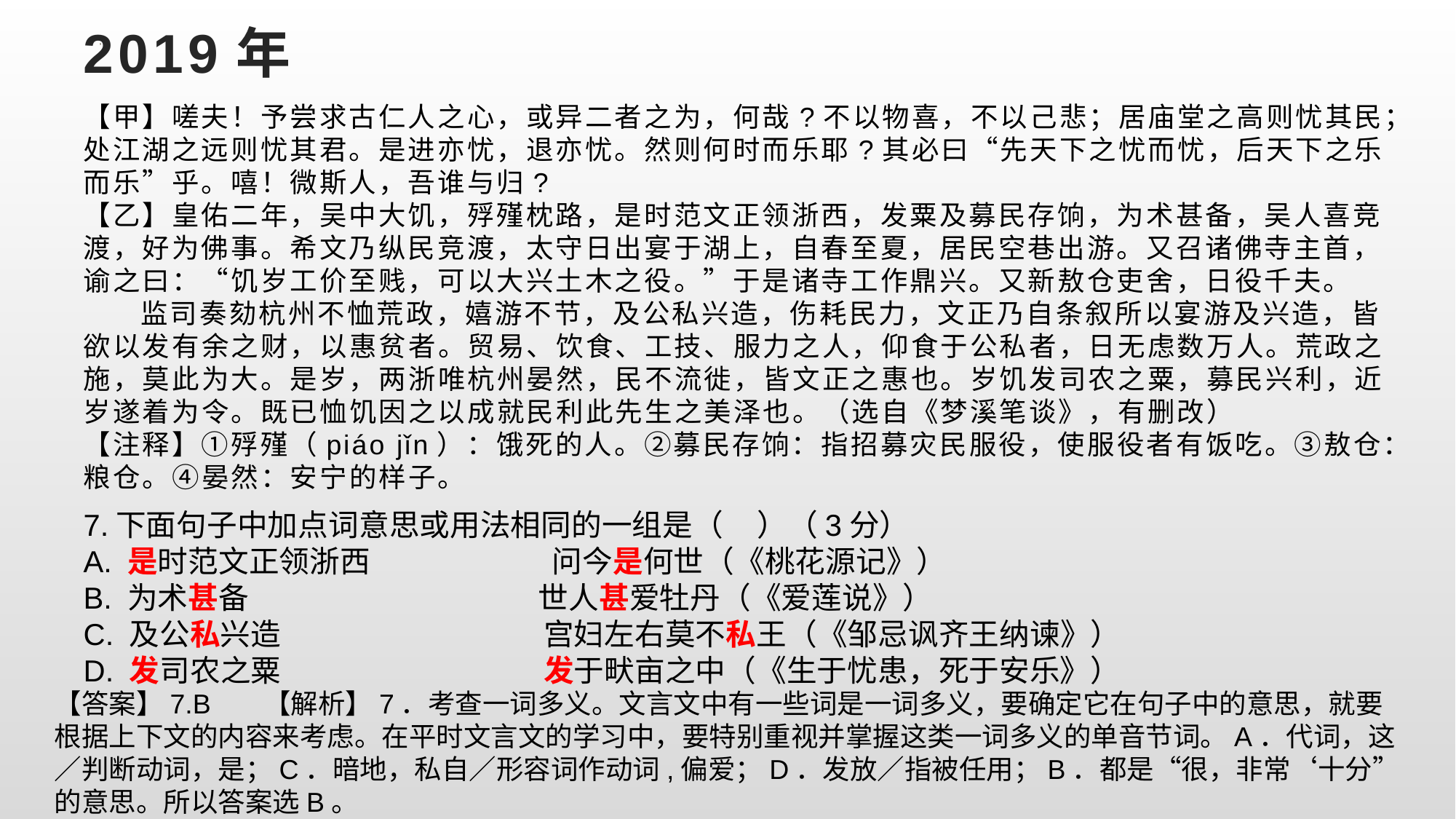

# 2019年
【甲】嗟夫！予尝求古仁人之心，或异二者之为，何哉?不以物喜，不以己悲；居庙堂之高则忧其民；处江湖之远则忧其君。是进亦忧，退亦忧。然则何时而乐耶?其必曰“先天下之忧而忧，后天下之乐而乐”乎。嘻！微斯人，吾谁与归?
【乙】皇佑二年，吴中大饥，殍殣枕路，是时范文正领浙西，发粟及募民存饷，为术甚备，吴人喜竞渡，好为佛事。希文乃纵民竞渡，太守日出宴于湖上，自春至夏，居民空巷出游。又召诸佛寺主首，谕之曰：“饥岁工价至贱，可以大兴土木之役。”于是诸寺工作鼎兴。又新敖仓吏舍，日役千夫。
      监司奏劾杭州不恤荒政，嬉游不节，及公私兴造，伤耗民力，文正乃自条叙所以宴游及兴造，皆欲以发有余之财，以惠贫者。贸易、饮食、工技、服力之人，仰食于公私者，日无虑数万人。荒政之施，莫此为大。是岁，两浙唯杭州晏然，民不流徙，皆文正之惠也。岁饥发司农之粟，募民兴利，近岁遂着为令。既已恤饥因之以成就民利此先生之美泽也。（选自《梦溪笔谈》，有删改）
【注释】①殍殣（piáo jǐn）：饿死的人。②募民存饷：指招募灾民服役，使服役者有饭吃。③敖仓：粮仓。④晏然：安宁的样子。
7.下面句子中加点词意思或用法相同的一组是（     ）（3分）
A. 是时范文正领浙西                           问今是何世（《桃花源记》）
B. 为术甚备                                           世人甚爱牡丹（《爱莲说》）
C. 及公私兴造                                       宫妇左右莫不私王（《邹忌讽齐王纳谏》）
D. 发司农之粟                                       发于畎亩之中（《生于忧患，死于安乐》）
【答案】7.B      【解析】7．考查一词多义。文言文中有一些词是一词多义，要确定它在句子中的意思，就要根据上下文的内容来考虑。在平时文言文的学习中，要特别重视并掌握这类一词多义的单音节词。A．代词，这／判断动词，是；C．暗地，私自／形容词作动词,偏爱；D．发放／指被任用；B．都是“很，非常‘十分”的意思。所以答案选B。